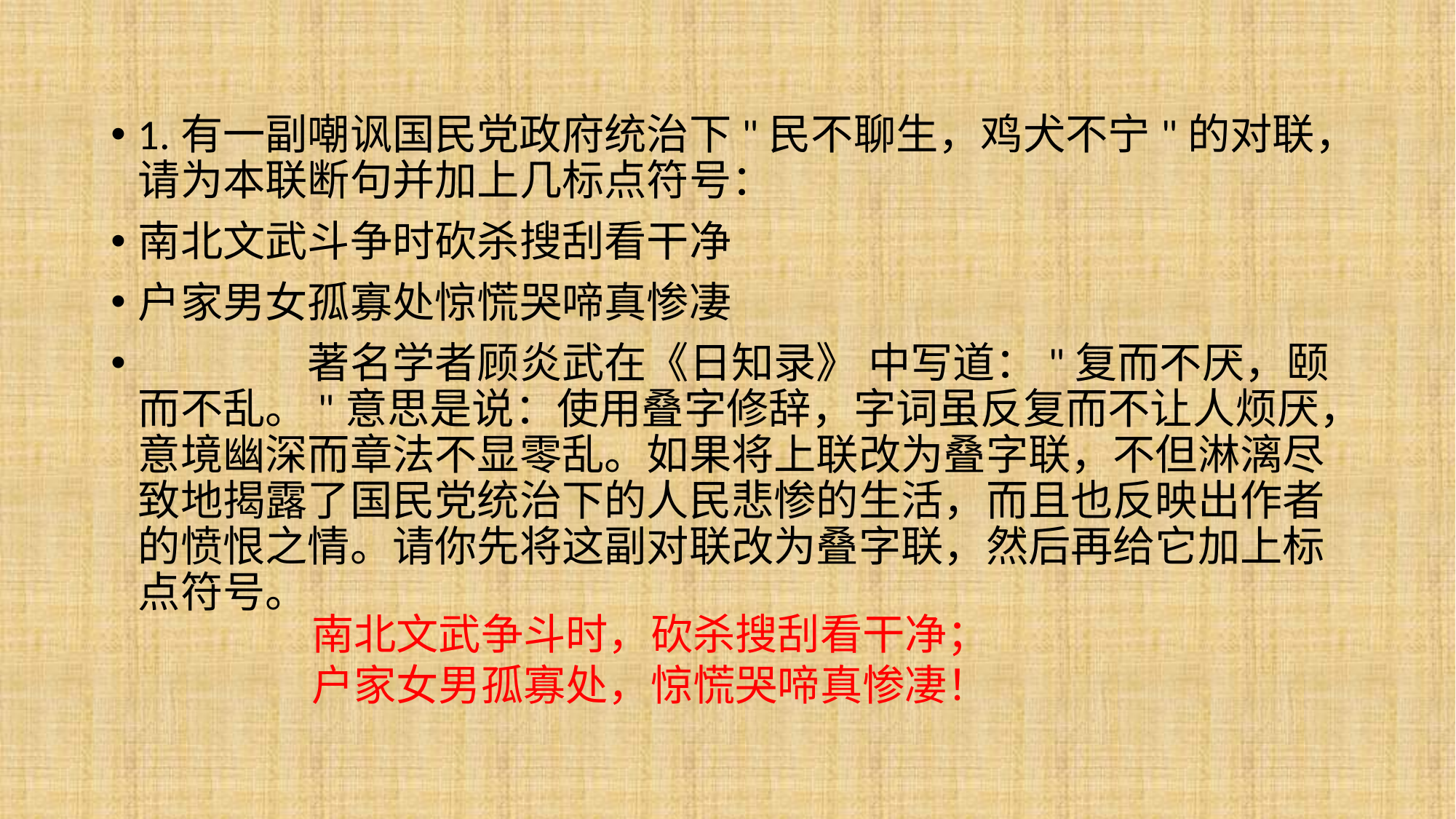

1.有一副嘲讽国民党政府统治下"民不聊生，鸡犬不宁"的对联，请为本联断句并加上几标点符号：
南北文武斗争时砍杀搜刮看干净
户家男女孤寡处惊慌哭啼真惨凄
　　　　著名学者顾炎武在《日知录》 中写道："复而不厌，颐而不乱。"意思是说：使用叠字修辞，字词虽反复而不让人烦厌，意境幽深而章法不显零乱。如果将上联改为叠字联，不但淋漓尽致地揭露了国民党统治下的人民悲惨的生活，而且也反映出作者的愤恨之情。请你先将这副对联改为叠字联，然后再给它加上标点符号。

南北文武争斗时，砍杀搜刮看干净；
户家女男孤寡处，惊慌哭啼真惨凄！